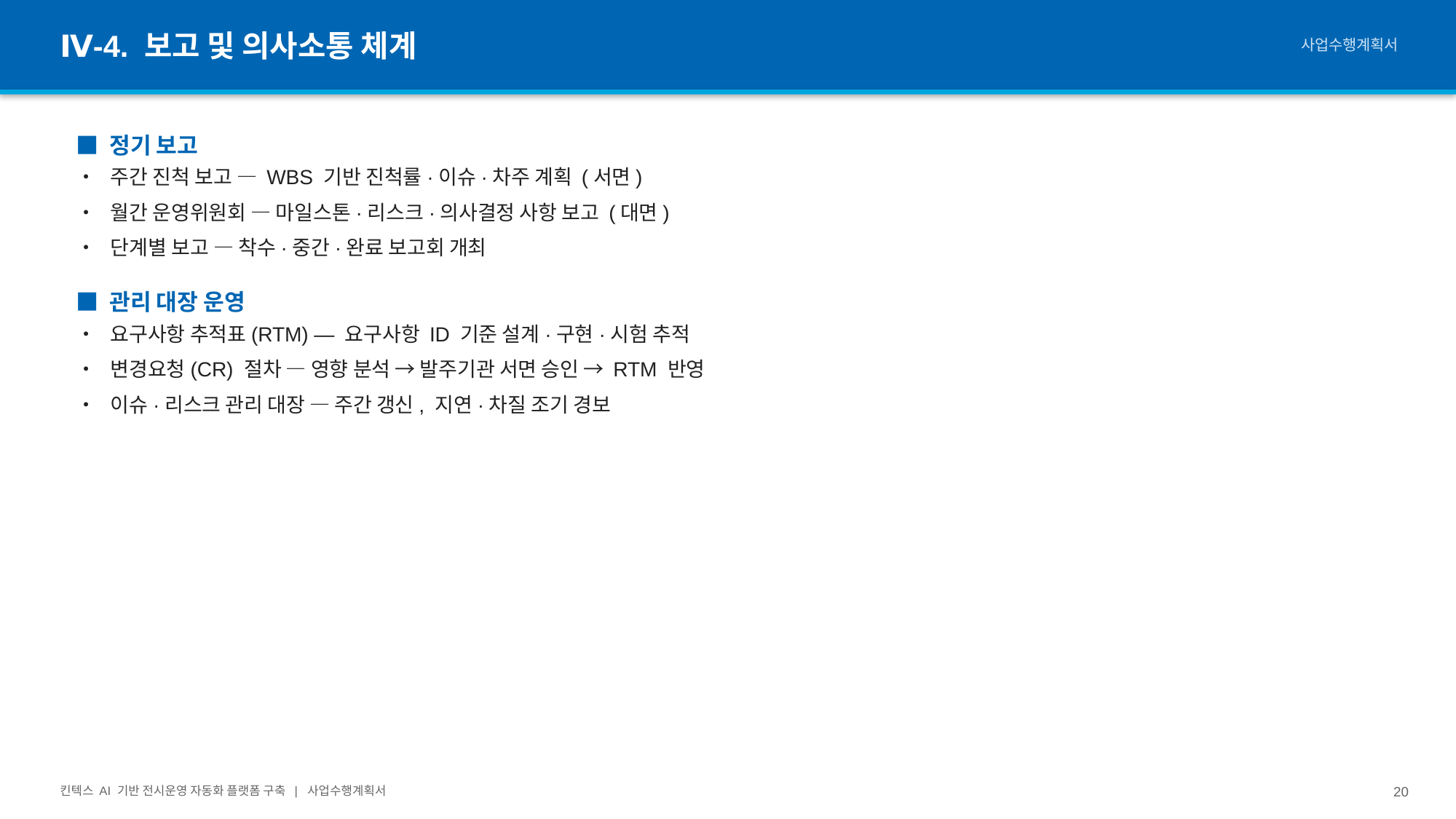

Ⅳ-4. 보고 및 의사소통 체계
사업수행계획서

■ 정기 보고
•  주간 진척 보고 — WBS 기반 진척률·이슈·차주 계획 (서면)
•  월간 운영위원회 — 마일스톤·리스크·의사결정 사항 보고 (대면)
•  단계별 보고 — 착수·중간·완료 보고회 개최
■ 관리 대장 운영
•  요구사항 추적표(RTM) — 요구사항 ID 기준 설계·구현·시험 추적
•  변경요청(CR) 절차 — 영향 분석 → 발주기관 서면 승인 → RTM 반영
•  이슈·리스크 관리 대장 — 주간 갱신, 지연·차질 조기 경보
킨텍스 AI 기반 전시운영 자동화 플랫폼 구축  |  사업수행계획서
20